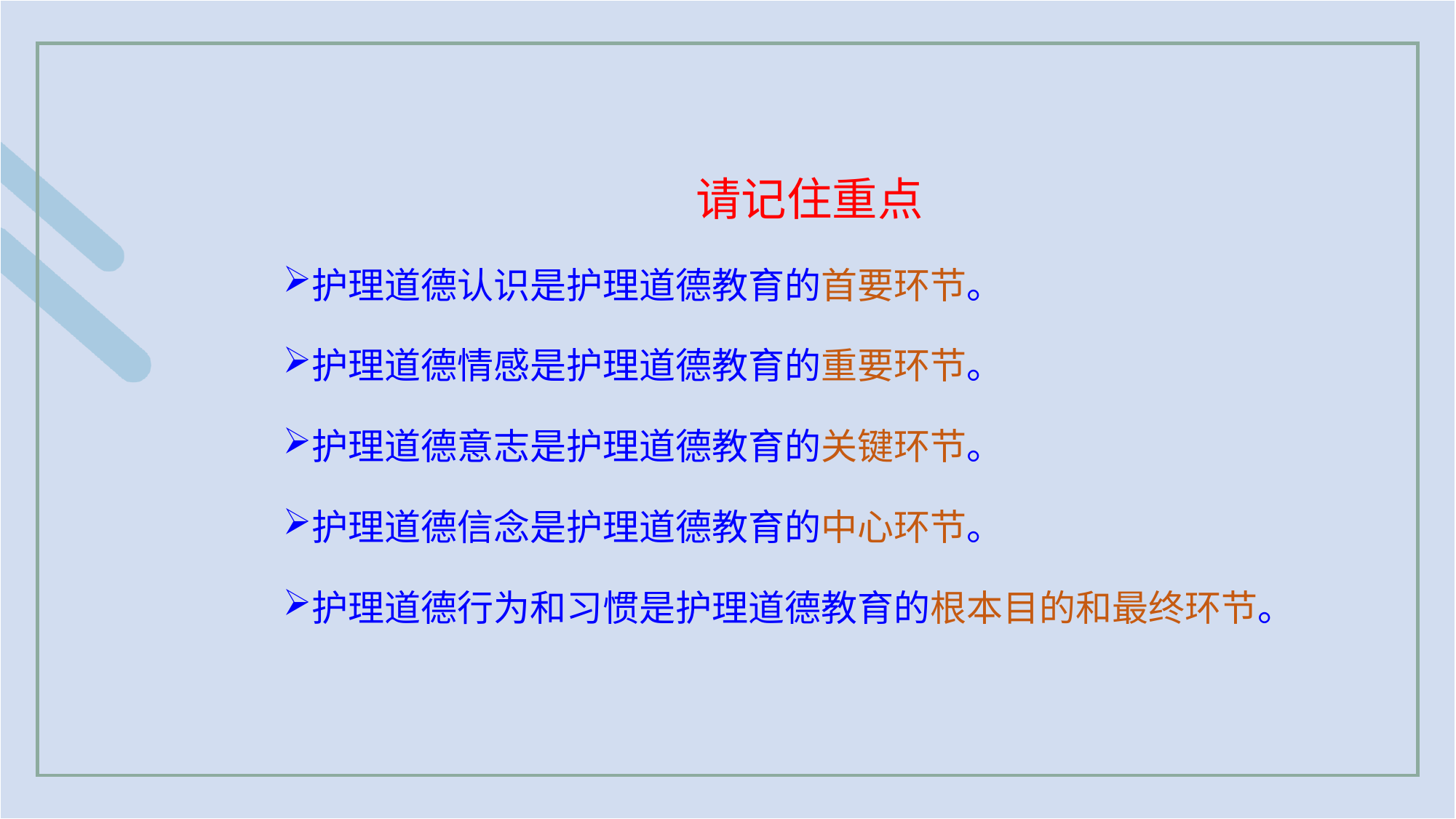

请记住重点
护理道德认识是护理道德教育的首要环节。
护理道德情感是护理道德教育的重要环节。
护理道德意志是护理道德教育的关键环节。
护理道德信念是护理道德教育的中心环节。
护理道德行为和习惯是护理道德教育的根本目的和最终环节。